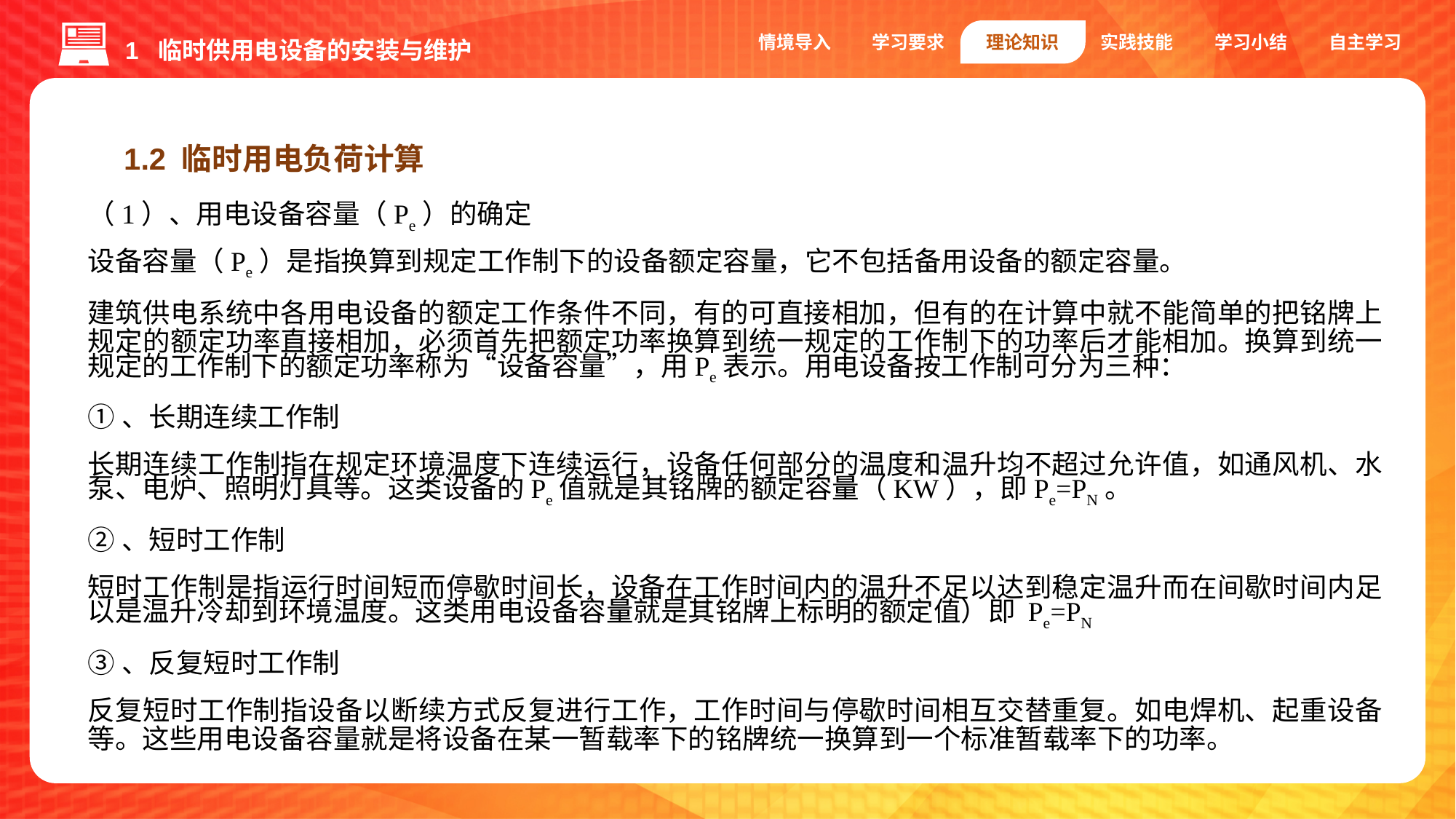

1  临时供用电设备的安装与维护
情境导入
学习要求
理论知识
实践技能
学习小结
自主学习

1.2 临时用电负荷计算
（1）、用电设备容量（Pe）的确定
设备容量（Pe）是指换算到规定工作制下的设备额定容量，它不包括备用设备的额定容量。
建筑供电系统中各用电设备的额定工作条件不同，有的可直接相加，但有的在计算中就不能简单的把铭牌上规定的额定功率直接相加，必须首先把额定功率换算到统一规定的工作制下的功率后才能相加。换算到统一规定的工作制下的额定功率称为“设备容量”，用Pe表示。用电设备按工作制可分为三种：
①、长期连续工作制
长期连续工作制指在规定环境温度下连续运行，设备任何部分的温度和温升均不超过允许值，如通风机、水泵、电炉、照明灯具等。这类设备的Pe值就是其铭牌的额定容量（KW），即Pe=PN。
②、短时工作制
短时工作制是指运行时间短而停歇时间长，设备在工作时间内的温升不足以达到稳定温升而在间歇时间内足以是温升冷却到环境温度。这类用电设备容量就是其铭牌上标明的额定值）即 Pe=PN
③、反复短时工作制
反复短时工作制指设备以断续方式反复进行工作，工作时间与停歇时间相互交替重复。如电焊机、起重设备等。这些用电设备容量就是将设备在某一暂载率下的铭牌统一换算到一个标准暂载率下的功率。